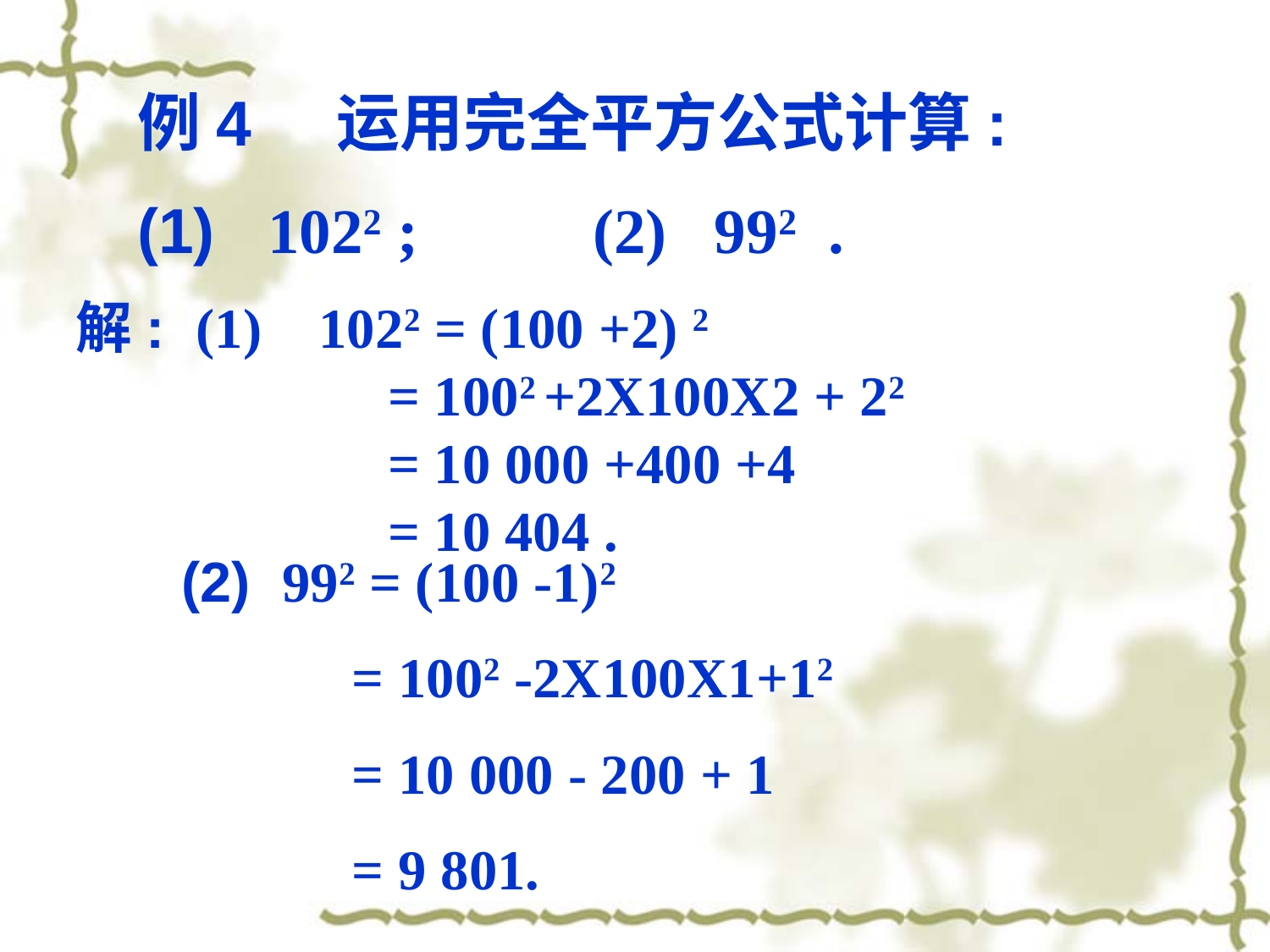

例4    运用完全平方公式计算:
(1)   1022 ;           (2)   992  .
解:  (1)    1022 = (100 +2) 2
                      = 1002 +2Χ100Χ2 + 22
                      = 10 000 +400 +4
                      = 10 404 .
(2)  992 = (100 -1)2
            = 1002 -2Χ100Χ1+12
            = 10 000 - 200 + 1
            = 9 801.